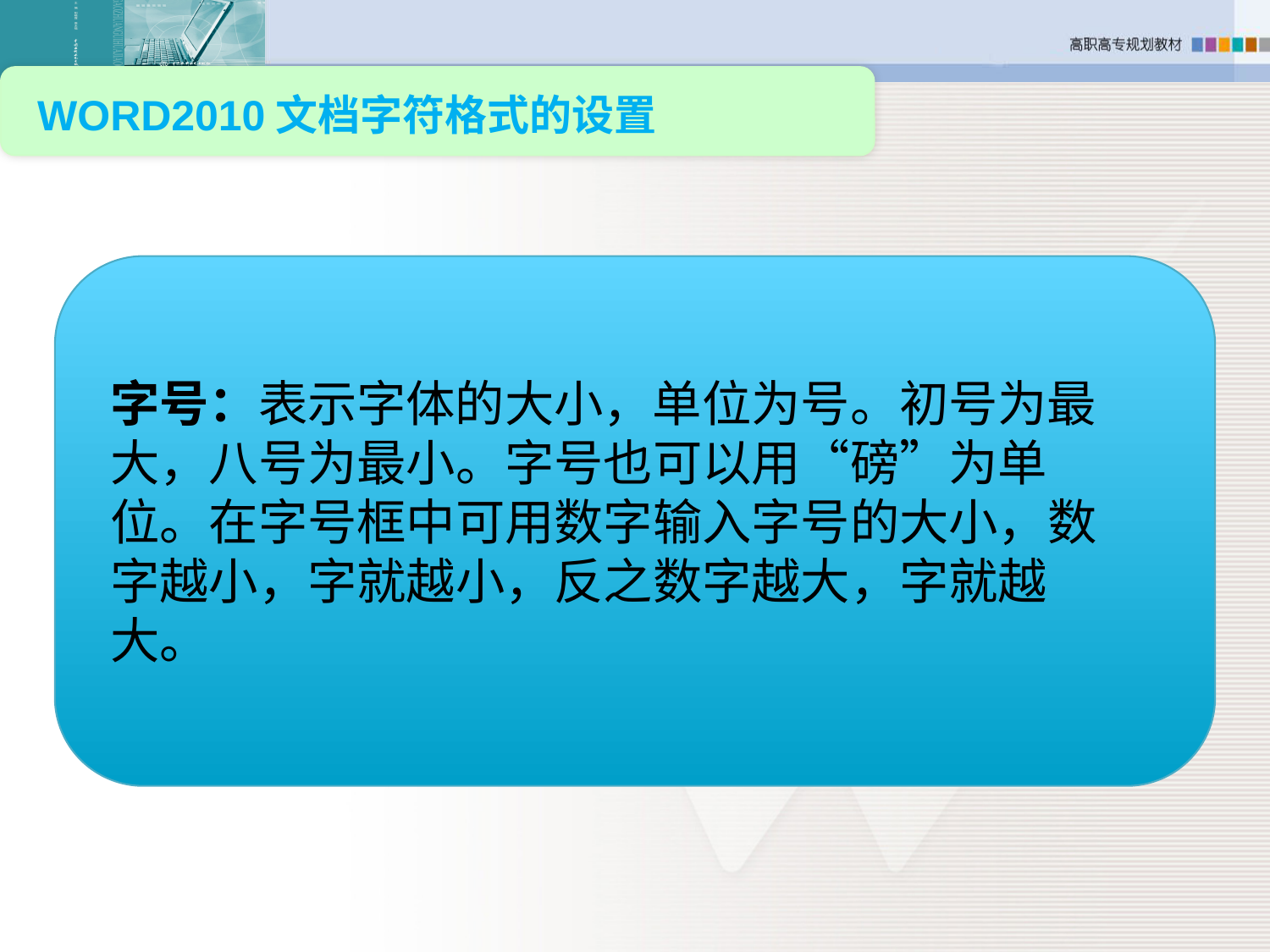

word2010文档字符格式的设置

字号：表示字体的大小，单位为号。初号为最大，八号为最小。字号也可以用“磅”为单位。在字号框中可用数字输入字号的大小，数字越小，字就越小，反之数字越大，字就越大。